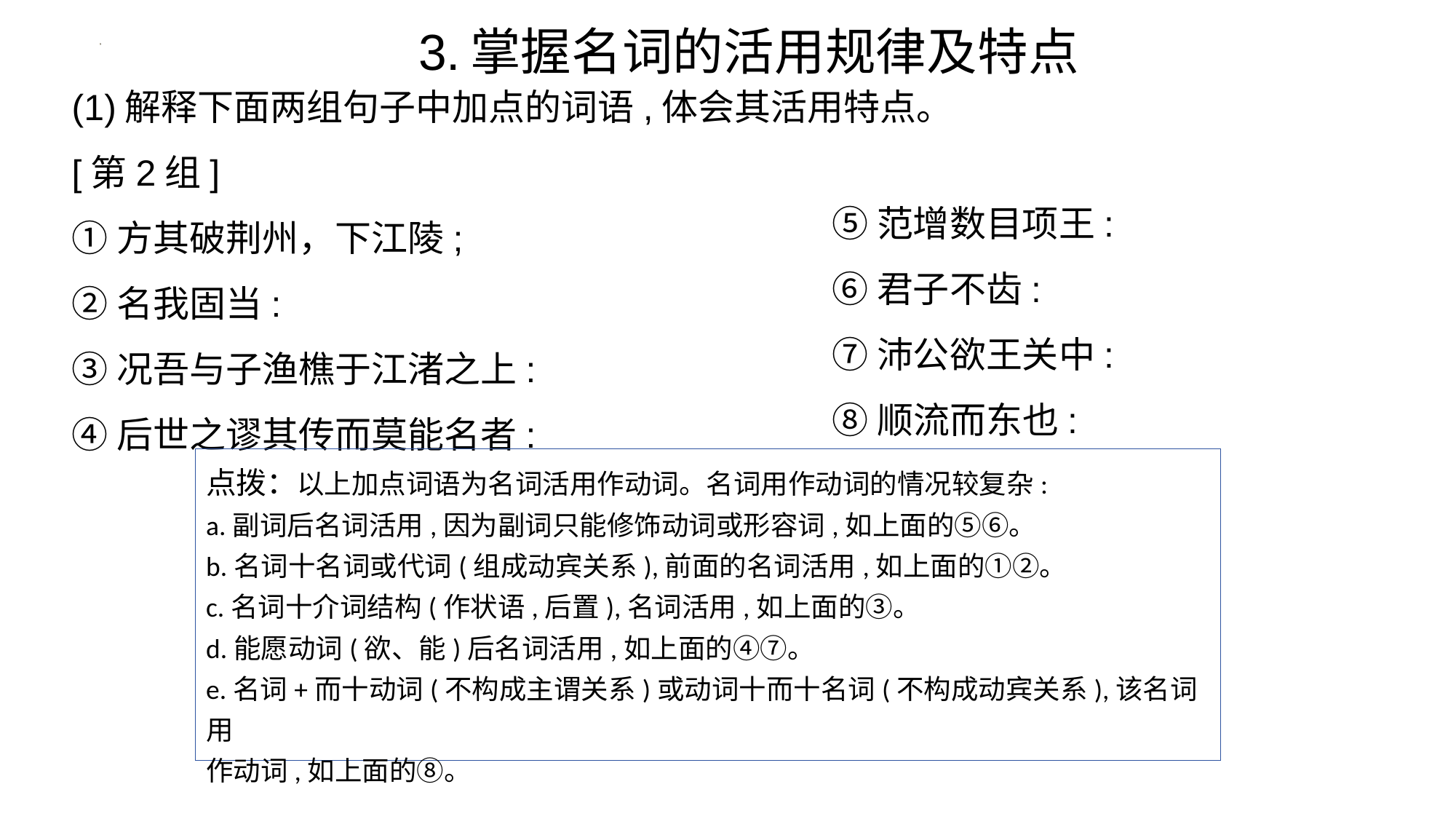

3.掌握名词的活用规律及特点
(1)解释下面两组句子中加点的词语,体会其活用特点。[第2组]
①方其破荆州，下江陵;
②名我固当:
③况吾与子渔樵于江渚之上:
④后世之谬其传而莫能名者:
⑤范增数目项王:
⑥君子不齿:
⑦沛公欲王关中:
⑧顺流而东也:
点拨：以上加点词语为名词活用作动词。名词用作动词的情况较复杂:
a.副词后名词活用,因为副词只能修饰动词或形容词,如上面的⑤⑥。
b.名词十名词或代词(组成动宾关系),前面的名词活用,如上面的①②。
c.名词十介词结构(作状语,后置),名词活用,如上面的③。
d.能愿动词(欲、能)后名词活用,如上面的④⑦。
e.名词+而十动词(不构成主谓关系)或动词十而十名词(不构成动宾关系),该名词用
作动词,如上面的⑧。